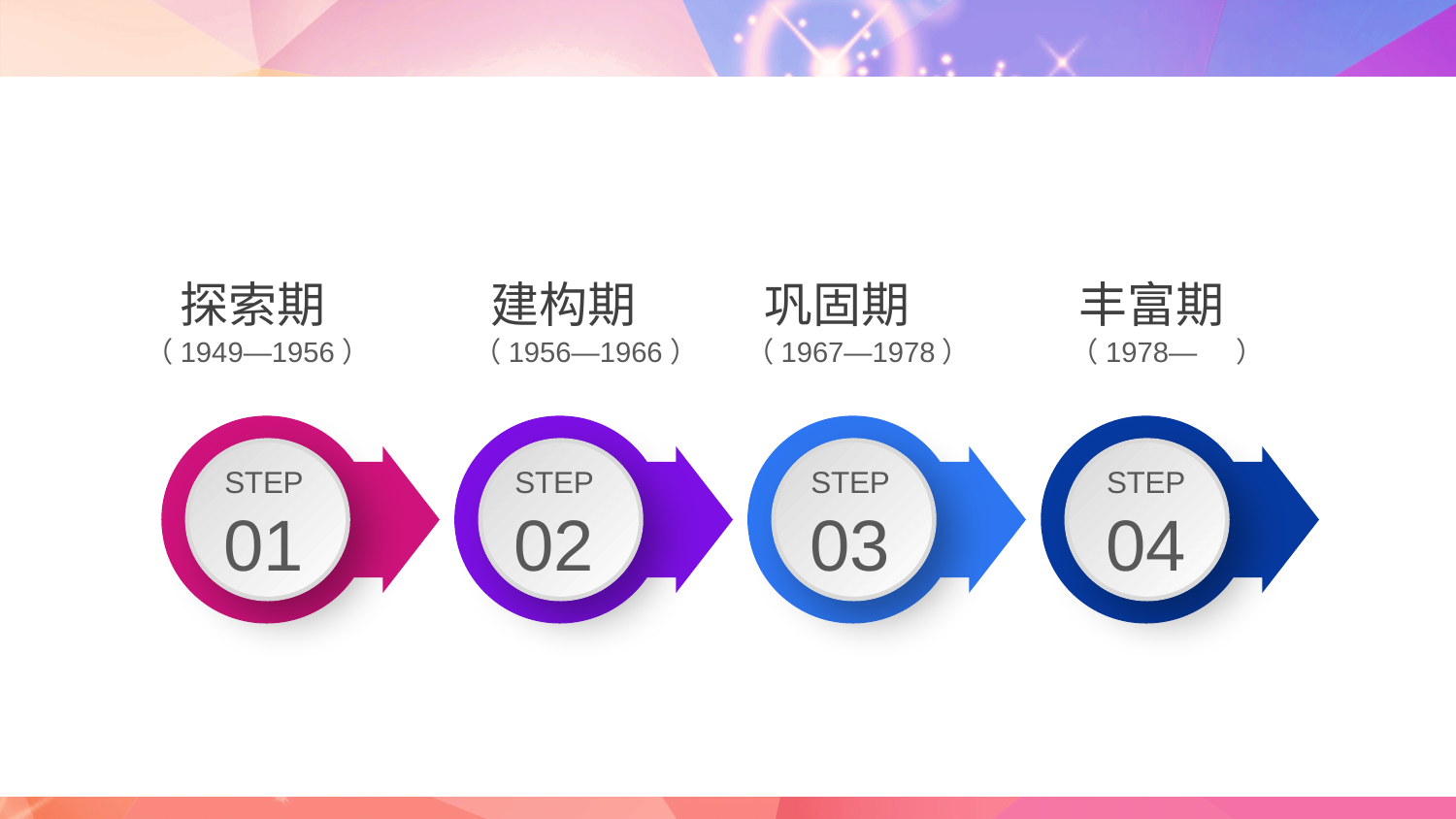

丰富期
（1978—    ）
探索期
（1949—1956）
建构期
（1956—1966）
巩固期
（1967—1978）

STEP
01

STEP
02

STEP
03

STEP
04